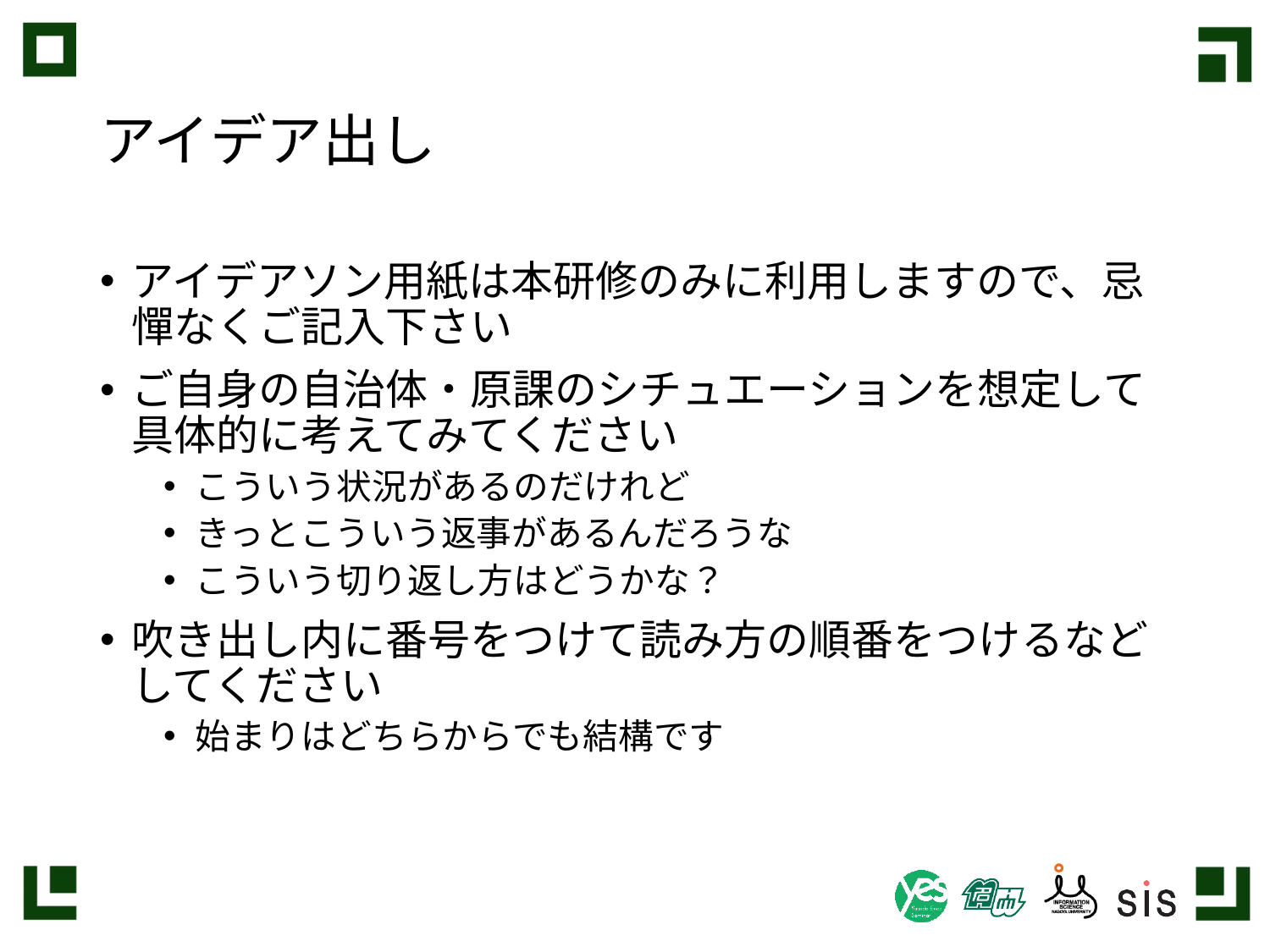

# アイデア出し
アイデアソン用紙は本研修のみに利用しますので、忌憚なくご記入下さい
ご自身の自治体・原課のシチュエーションを想定して具体的に考えてみてください
こういう状況があるのだけれど
きっとこういう返事があるんだろうな
こういう切り返し方はどうかな？
吹き出し内に番号をつけて読み方の順番をつけるなどしてください
始まりはどちらからでも結構です